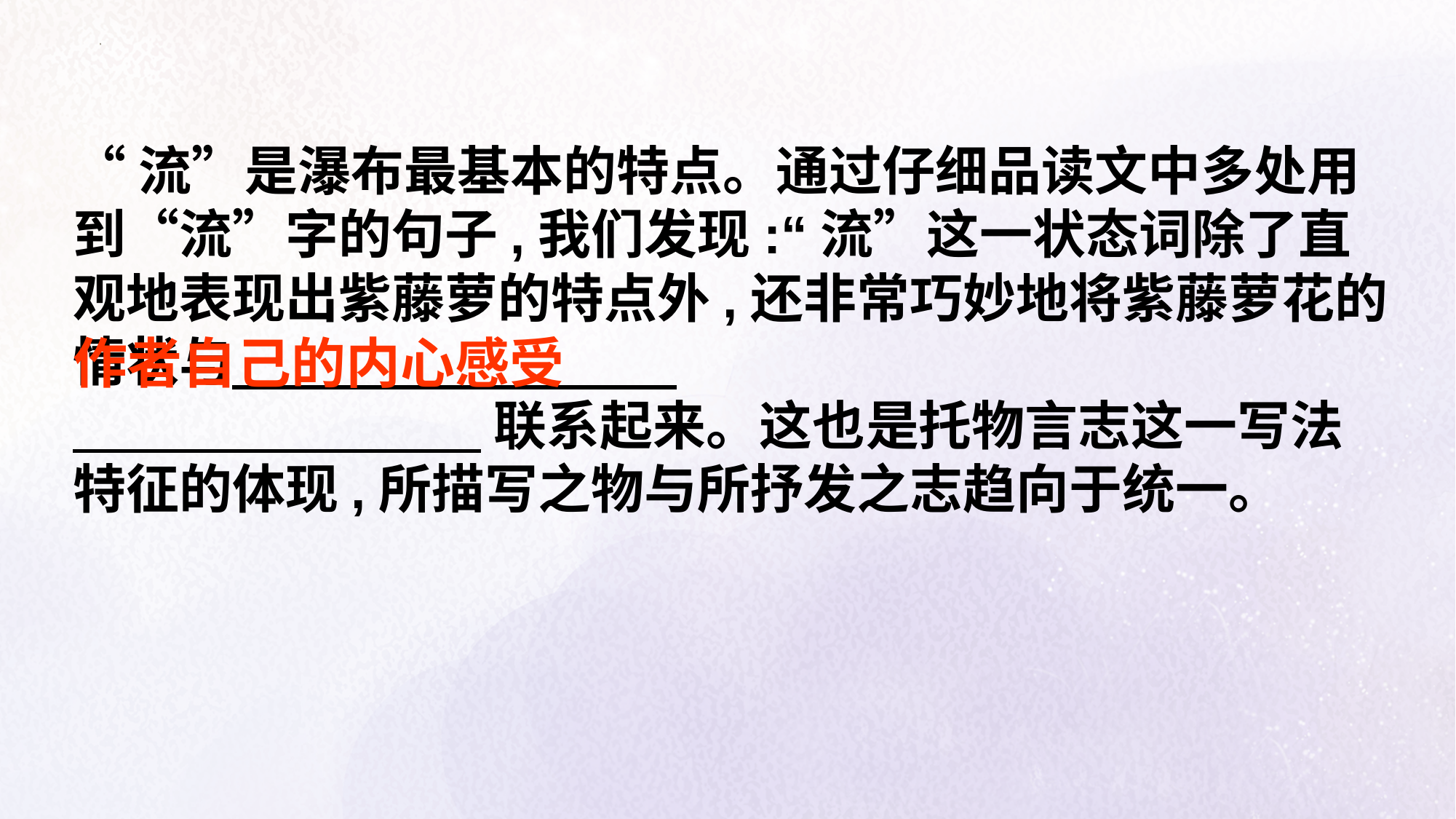

“流”是瀑布最基本的特点。通过仔细品读文中多处用到“流”字的句子,我们发现:“流”这一状态词除了直观地表现出紫藤萝的特点外,还非常巧妙地将紫藤萝花的情状与
                                  联系起来。这也是托物言志这一写法特征的体现,所描写之物与所抒发之志趋向于统一。
作者自己的内心感受